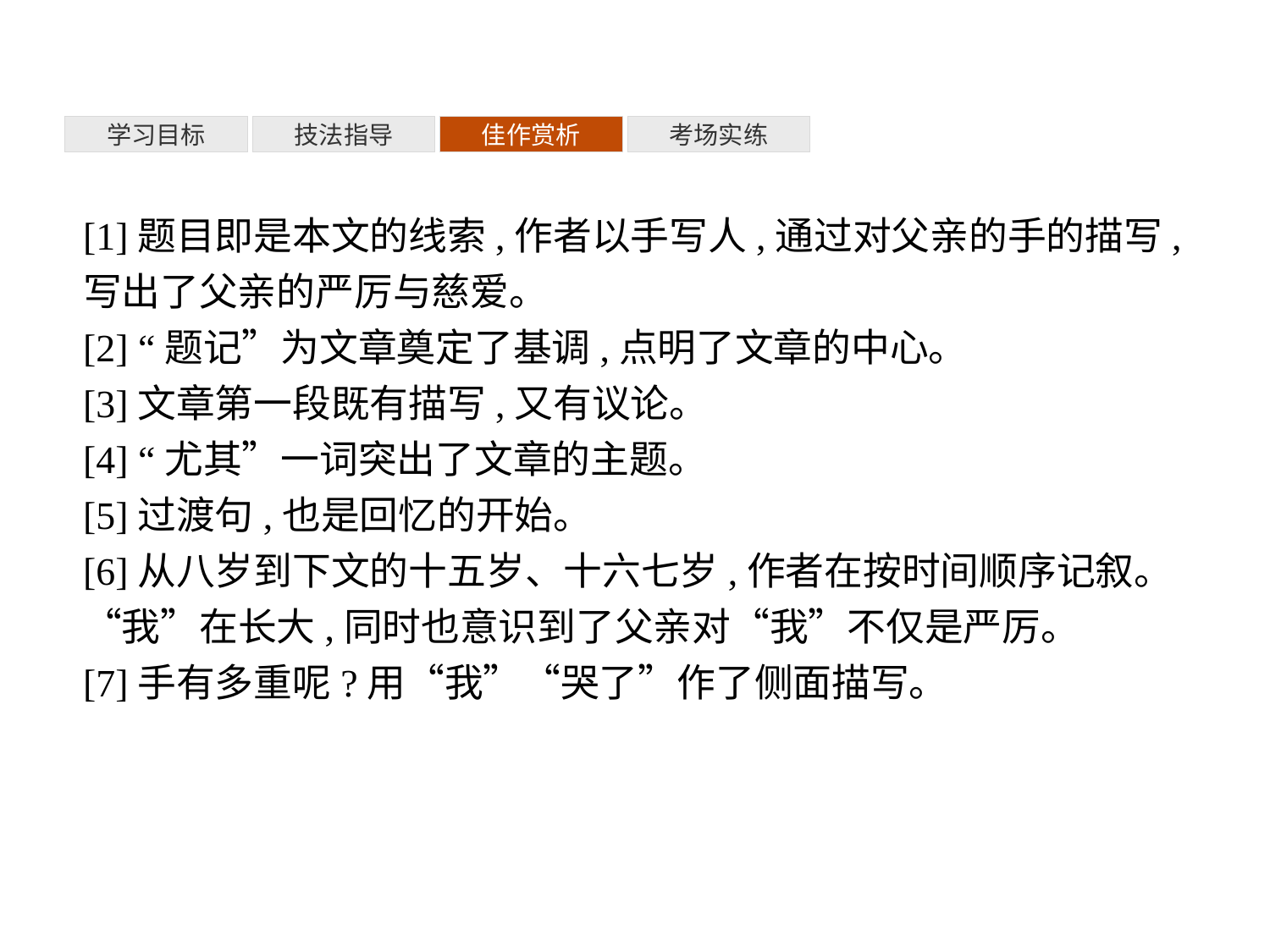

考场实练
学习目标
技法指导
佳作赏析
[1]题目即是本文的线索,作者以手写人,通过对父亲的手的描写,写出了父亲的严厉与慈爱。
[2] “题记”为文章奠定了基调,点明了文章的中心。
[3]文章第一段既有描写,又有议论。
[4] “尤其”一词突出了文章的主题。
[5]过渡句,也是回忆的开始。
[6]从八岁到下文的十五岁、十六七岁,作者在按时间顺序记叙。“我”在长大,同时也意识到了父亲对“我”不仅是严厉。
[7]手有多重呢?用“我”“哭了”作了侧面描写。